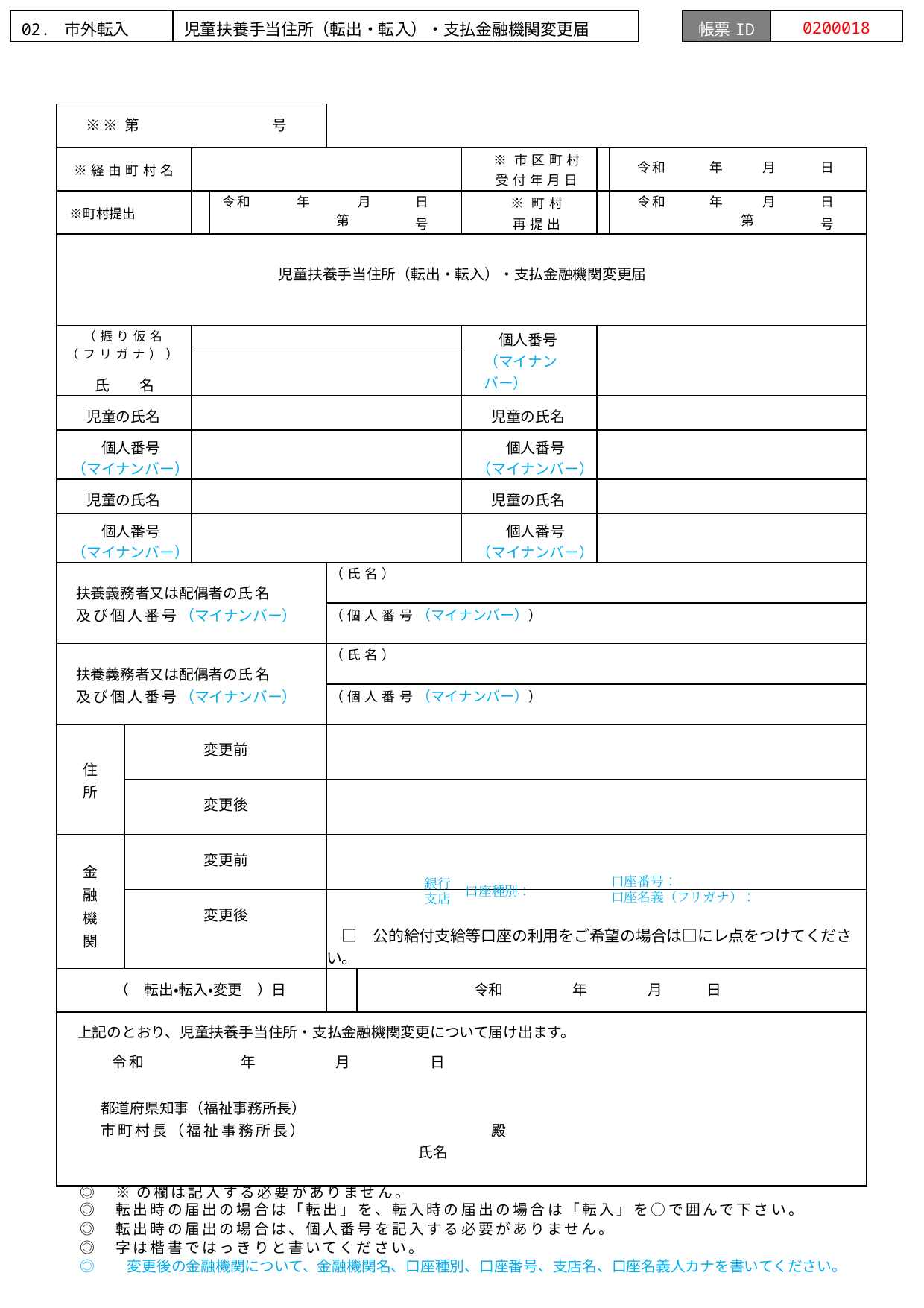

| 02. 市外転入 | 児童扶養手当住所（転出・転入）・支払金融機関変更届 |
| --- | --- |
| 帳票ID | 0200018 |
| --- | --- |
| ※※第 |  |  |  |  | 号 |  |  |  |  |  |  |  |  |  |  |  |  |
| --- | --- | --- | --- | --- | --- | --- | --- | --- | --- | --- | --- | --- | --- | --- | --- | --- | --- |
| ※経由町村名 |  |  |  |  |  |  |  |  |  | ※市区町村 受付年月日 |  |  | 令和 | 年 |  | 月 | 日 |
| ※町村提出 |  |  |  | 令和 |  | 年 | 第 | 月 | 日 号 | ※町村 再提出 |  |  | 令和 | 年 | 第 | 月 | 日 号 |
| 児童扶養手当住所（転出・転入）・支払金融機関変更届 |  |  |  |  |  |  |  |  |  |  |  |  |  |  |  |  |  |
| （振り仮名 （フリガナ）） 氏 名 |  |  |  |  |  |  |  |  |  | 個人番号 （マイナンバー） |  |  |  |  |  |  |  |
|  |  |  |  |  |  |  |  |  |  |  |  |  |  |  |  |  |  |
| 児童の氏名 |  |  |  |  |  |  |  |  |  | 児童の氏名 |  |  |  |  |  |  |  |
| 個人番号 （マイナンバー） |  |  |  |  |  |  |  |  |  | 個人番号 （マイナンバー） |  |  |  |  |  |  |  |
| 児童の氏名 |  |  |  |  |  |  |  |  |  | 児童の氏名 |  |  |  |  |  |  |  |
| 個人番号 （マイナンバー） |  |  |  |  |  |  |  |  |  | 個人番号 （マイナンバー） |  |  |  |  |  |  |  |
| 扶養義務者又は配偶者の氏名 及び個人番号（マイナンバー） |  |  |  |  |  |  | （氏名） |  |  |  |  |  |  |  |  |  |  |
|  |  |  |  |  |  |  | （個人番号（マイナンバー）） |  |  |  |  |  |  |  |  |  |  |
| 扶養義務者又は配偶者の氏名 及び個人番号（マイナンバー） |  |  |  |  |  |  | （氏名） |  |  |  |  |  |  |  |  |  |  |
|  |  |  |  |  |  |  | （個人番号（マイナンバー）） |  |  |  |  |  |  |  |  |  |  |
| 住 所 | 変更前 |  |  |  |  |  |  |  |  |  |  |  |  |  |  |  |  |
|  | 変更後 |  |  |  |  |  |  |  |  |  |  |  |  |  |  |  |  |
| 金 融 機 関 | 変更前 |  |  |  |  |  |  |  |  |  |  |  |  |  |  |  |  |
|  | 変更後 |  |  |  |  |  | □　公的給付支給等口座の利用をご希望の場合は□にレ点をつけてください。 |  |  |  |  |  |  |  |  |  |  |
| （　転出・転入・変更　）日 |  |  |  |  |  |  |  |  |  | 令和 | 年 |  | 月 | 日 |  |  |  |
| 上記のとおり、児童扶養手当住所・支払金融機関変更について届け出ます。 　　令和 　　年　　 　月 日 都道府県知事（福祉事務所長） 市町村長（福祉事務所長） 　　殿 氏名 |  |  |  |  |  |  |  |  |  |  |  |  |  |  |  |  |  |
口座番号：
銀行
口座種別：
口座名義（フリガナ）：
支店
◎	※の欄は記入する必要がありません。
◎	転出時の届出の場合は「転出」を、転入時の届出の場合は「転入」を○で囲んで下さい。
◎	転出時の届出の場合は、個人番号を記入する必要がありません。
◎	字は楷書ではっきりと書いてください。
◎　　変更後の金融機関について、金融機関名、口座種別、口座番号、支店名、口座名義人カナを書いてください。